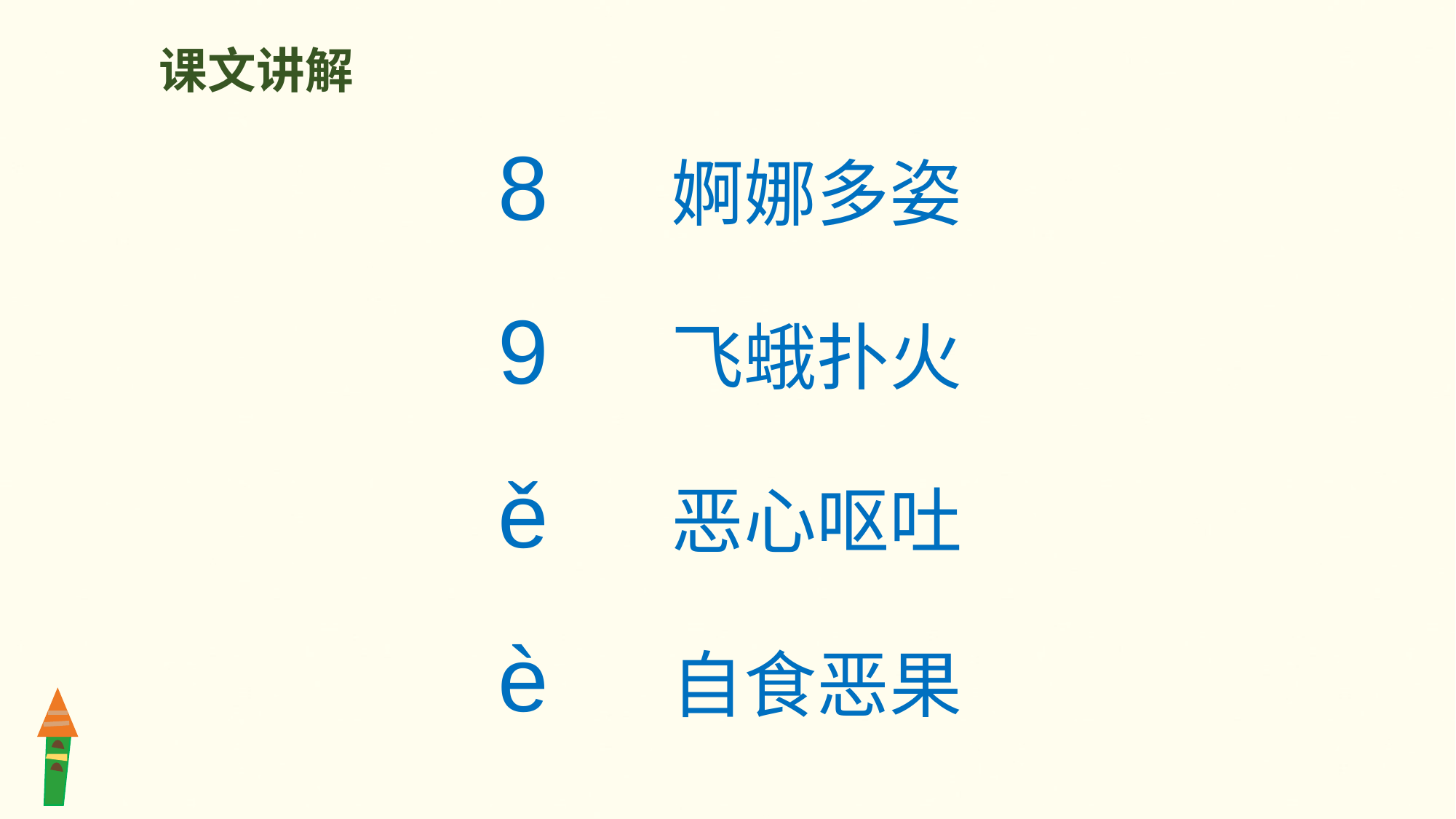

课文讲解
8    婀娜多姿
9    飞蛾扑火
ě    恶心呕吐
è    自食恶果